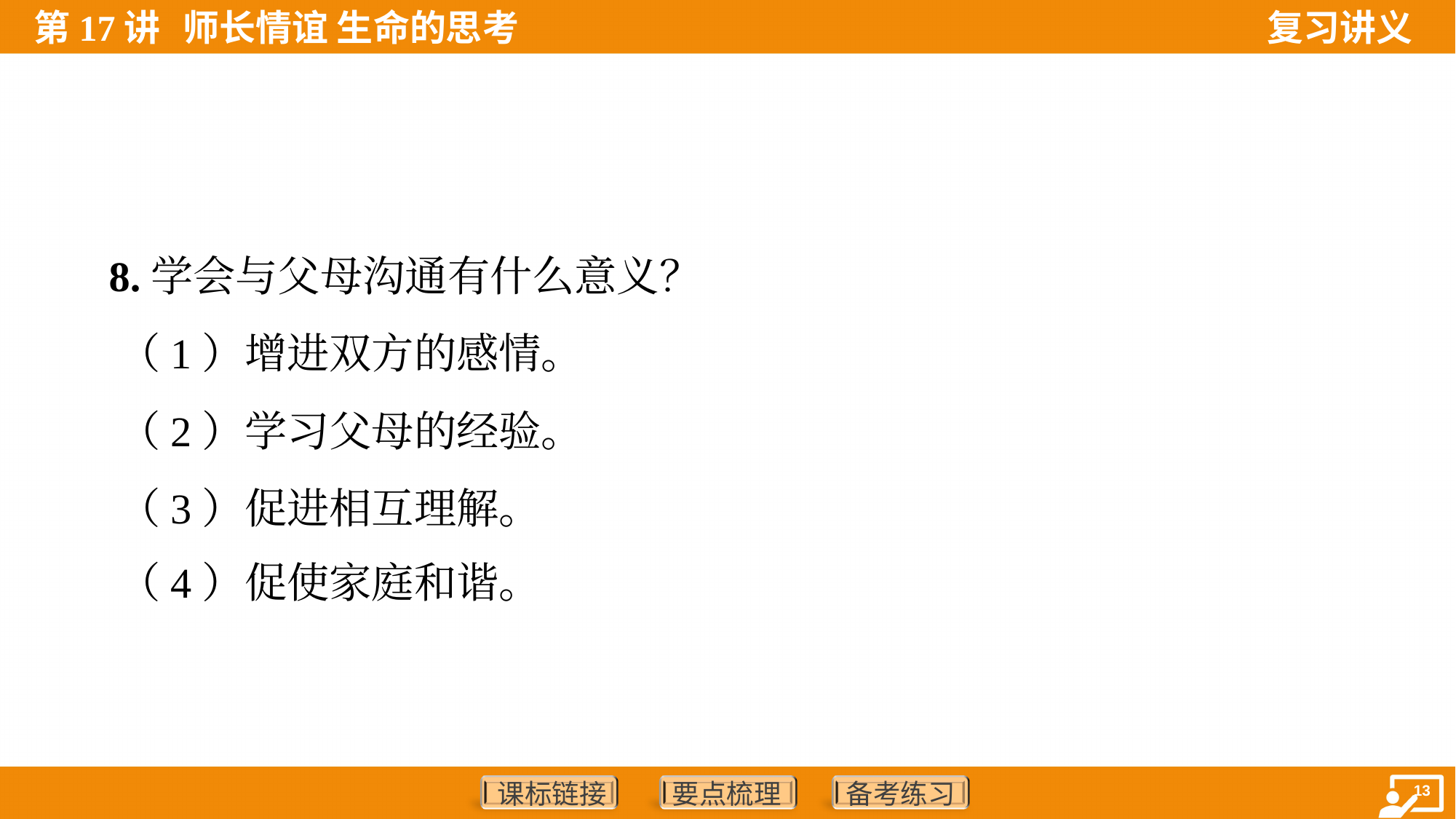

8.学会与父母沟通有什么意义？
    （1）增进双方的感情。
    （2）学习父母的经验。
    （3）促进相互理解。
    （4）促使家庭和谐。